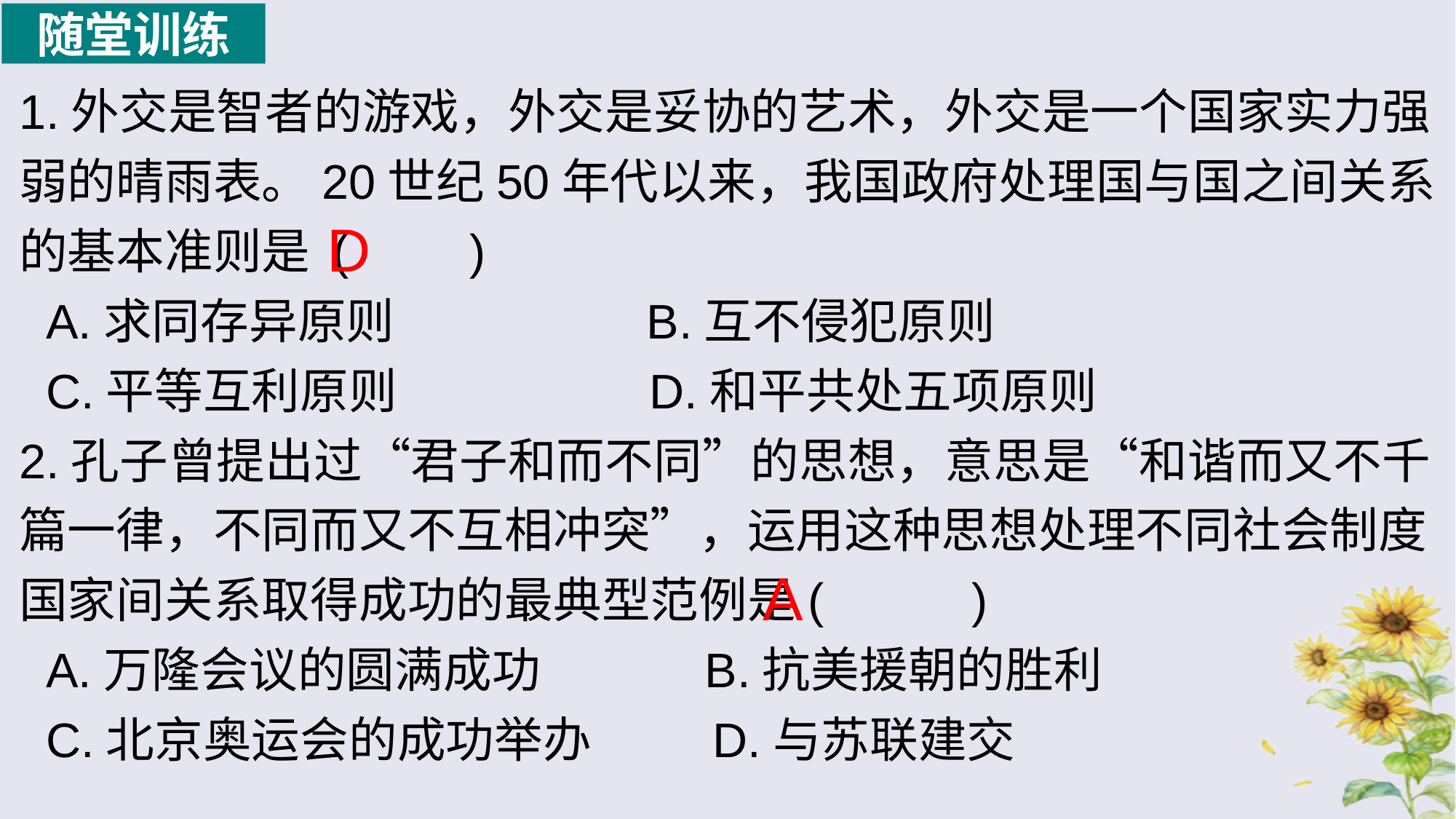

随堂训练
1.外交是智者的游戏，外交是妥协的艺术，外交是一个国家实力强弱的晴雨表。20世纪50年代以来，我国政府处理国与国之间关系的基本准则是 (         )
  A.求同存异原则                      B.互不侵犯原则
  C.平等互利原则                      D.和平共处五项原则
2.孔子曾提出过“君子和而不同”的思想，意思是“和谐而又不千篇一律，不同而又不互相冲突”，运用这种思想处理不同社会制度国家间关系取得成功的最典型范例是(           )
  A.万隆会议的圆满成功              B.抗美援朝的胜利
  C.北京奥运会的成功举办          D.与苏联建交
D
A